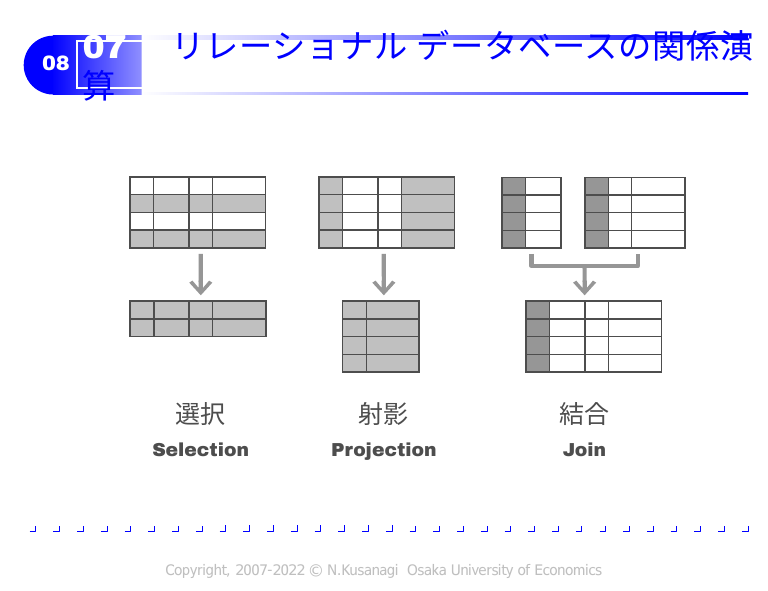

# 07   リレーショナル データベースの関係演算

選択
射影
結合
Selection
Projection
Join